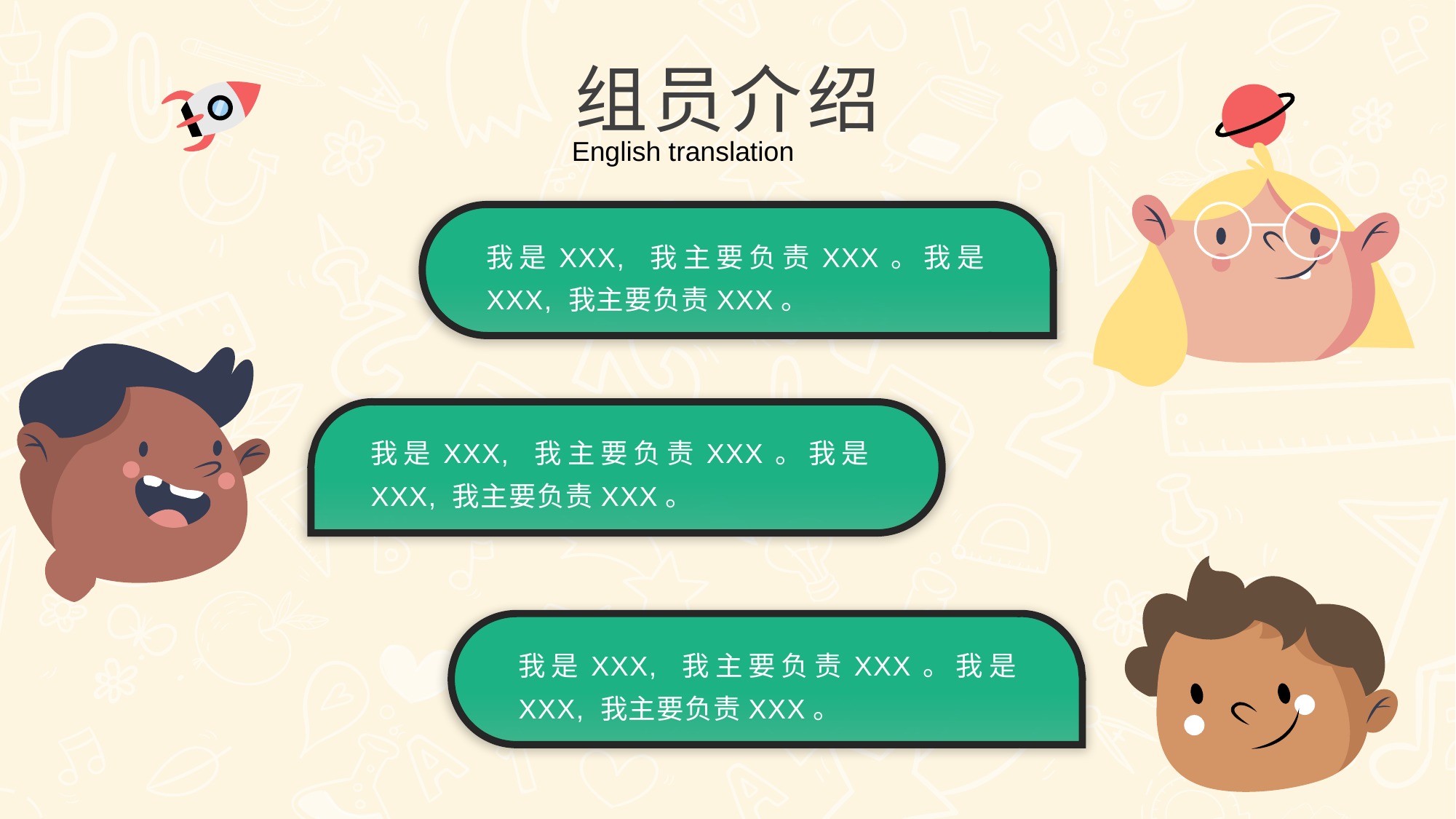

组员介绍
English translation

我是XXX, 我主要负责XXX。我是XXX, 我主要负责XXX。

我是XXX, 我主要负责XXX。我是XXX, 我主要负责XXX。

我是XXX, 我主要负责XXX。我是XXX, 我主要负责XXX。